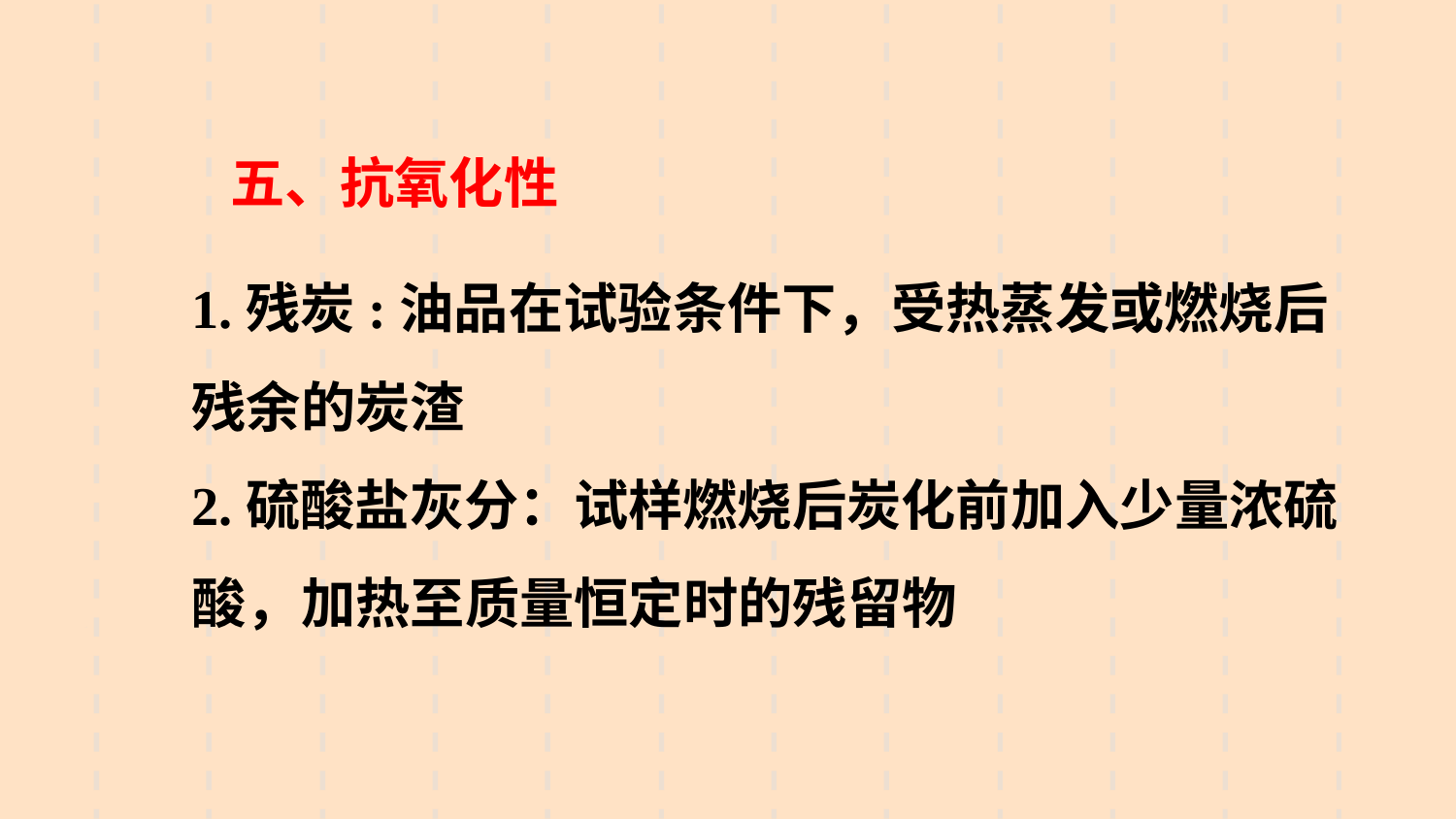

五、抗氧化性
1.残炭:油品在试验条件下，受热蒸发或燃烧后残余的炭渣
2.硫酸盐灰分：试样燃烧后炭化前加入少量浓硫酸，加热至质量恒定时的残留物